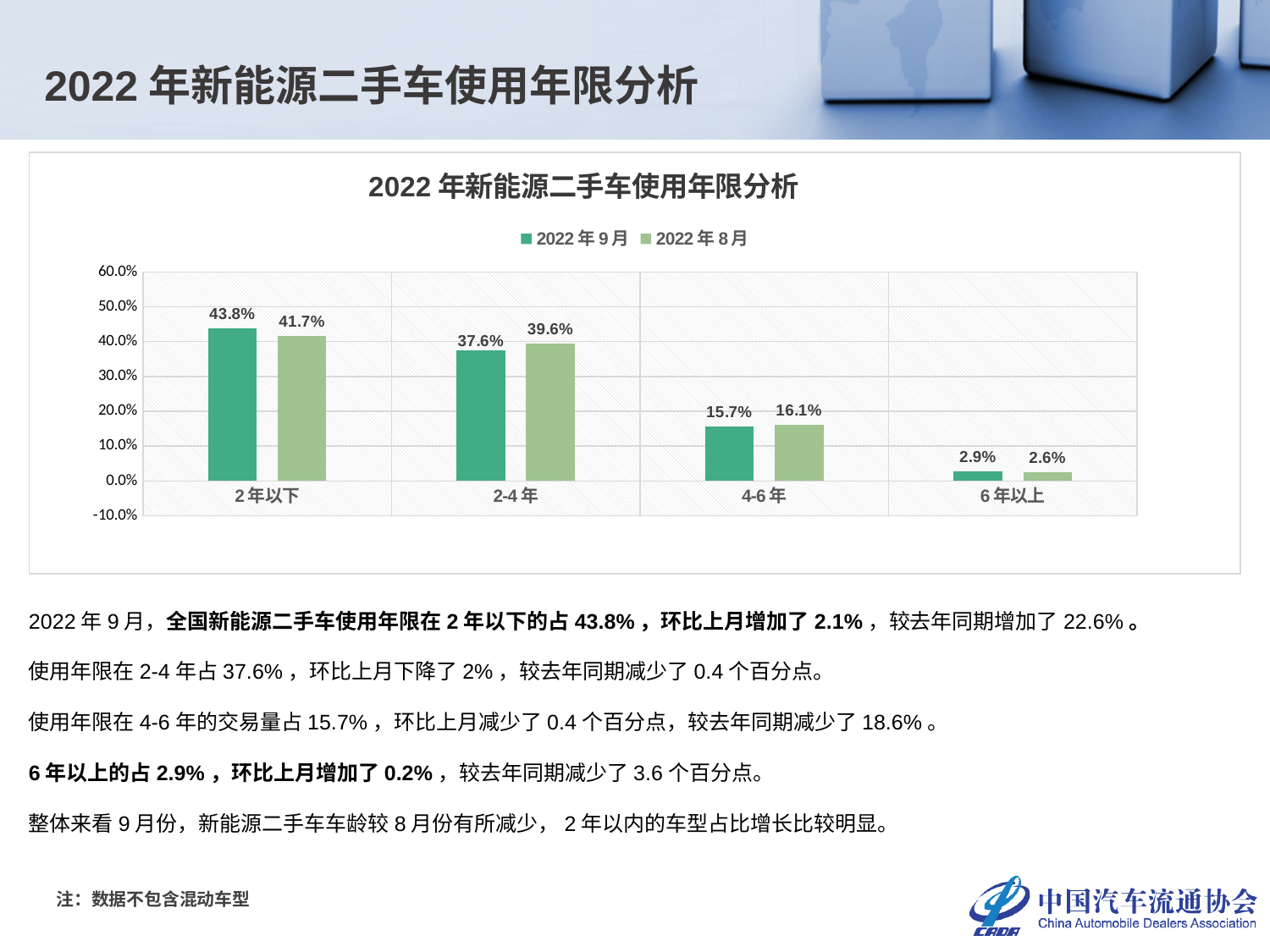

2022年新能源二手车使用年限分析

### Chart: 2022年新能源二手车使用年限分析

| Category | 2022年9月 | 2022年8月 |
|---|---|---|
| 2年以下 | 0.4380282802749032 | 0.41710007880220645 |
| 2-4年 | 0.3760170629591595 | 0.3955870764381403 |
| 4-6年 | 0.1573584011375306 | 0.16099290780141845 |
| 6年以上 | 0.028596255628406668 | 0.026319936958234827 |
2022年9月，全国新能源二手车使用年限在2年以下的占43.8%，环比上月增加了2.1%，较去年同期增加了22.6%。
使用年限在2-4年占37.6%，环比上月下降了2%，较去年同期减少了0.4个百分点。
使用年限在4-6年的交易量占15.7%，环比上月减少了0.4个百分点，较去年同期减少了18.6%。
6年以上的占2.9%，环比上月增加了0.2%，较去年同期减少了3.6个百分点。
整体来看9月份，新能源二手车车龄较8月份有所减少，2年以内的车型占比增长比较明显。
注：数据不包含混动车型